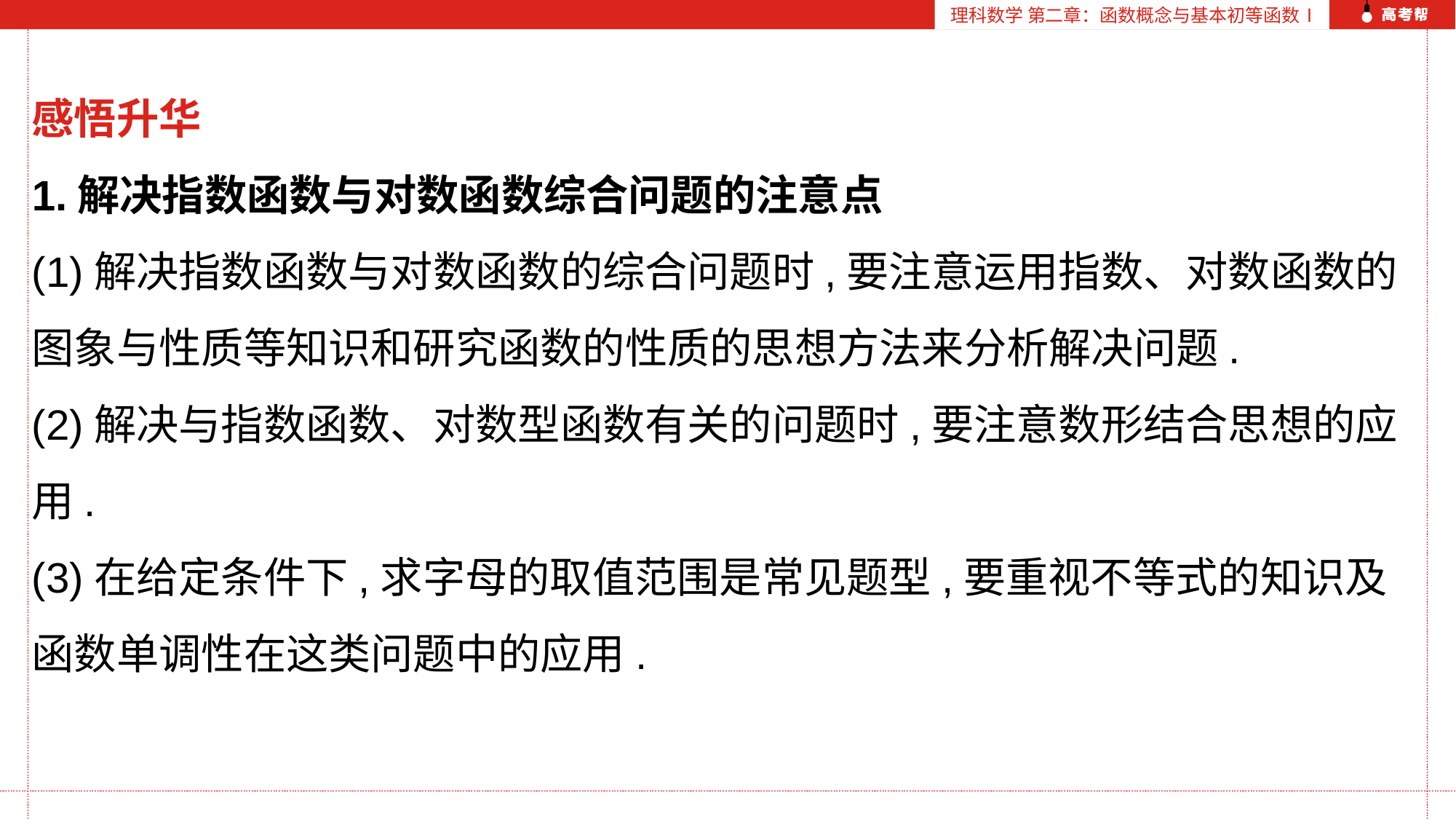

理科数学 第二章：函数概念与基本初等函数Ⅰ
感悟升华
1.解决指数函数与对数函数综合问题的注意点
(1)解决指数函数与对数函数的综合问题时,要注意运用指数、对数函数的图象与性质等知识和研究函数的性质的思想方法来分析解决问题.
(2)解决与指数函数、对数型函数有关的问题时,要注意数形结合思想的应用.
(3)在给定条件下,求字母的取值范围是常见题型,要重视不等式的知识及函数单调性在这类问题中的应用.